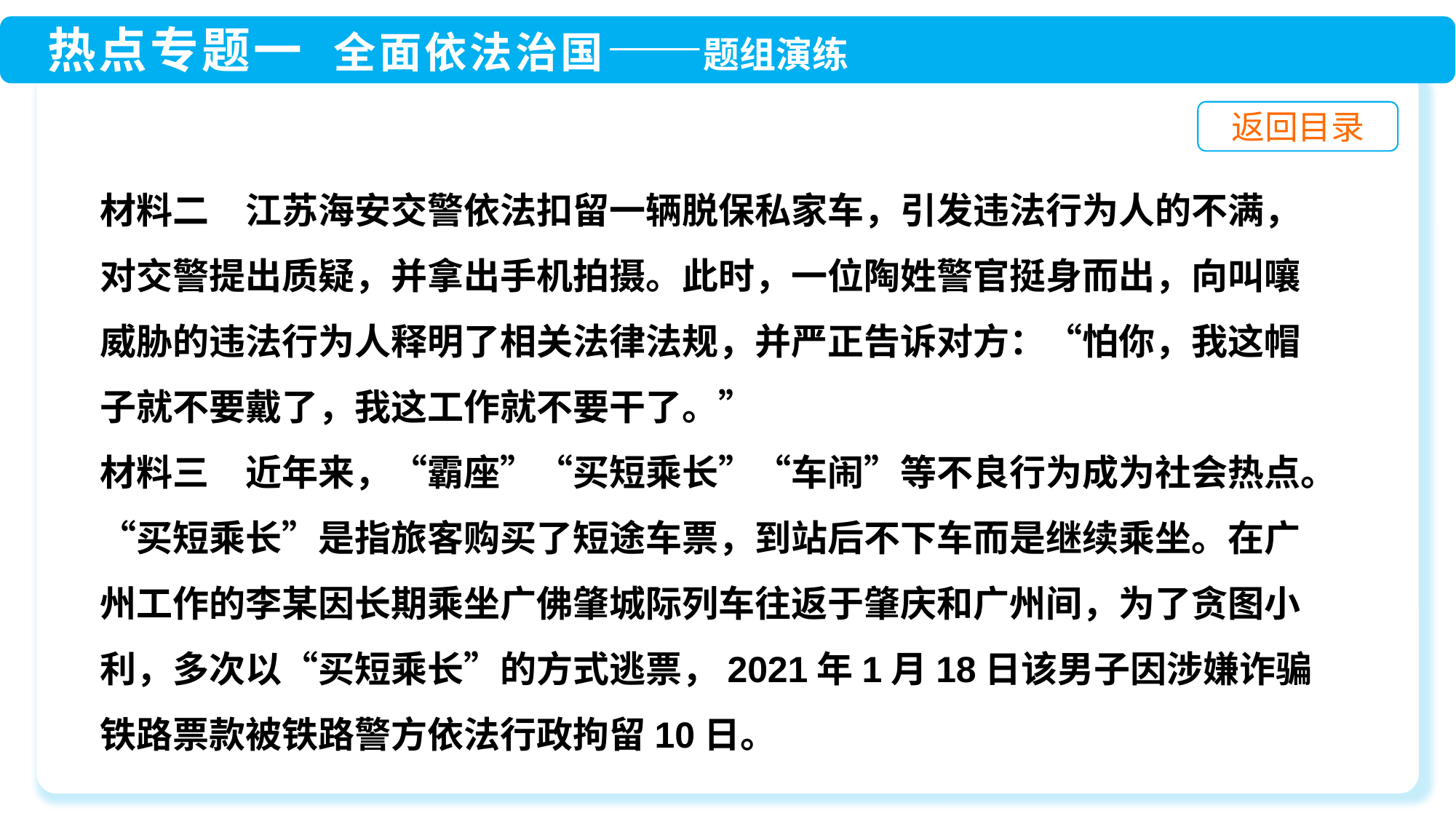

材料二　江苏海安交警依法扣留一辆脱保私家车，引发违法行为人的不满，对交警提出质疑，并拿出手机拍摄。此时，一位陶姓警官挺身而出，向叫嚷威胁的违法行为人释明了相关法律法规，并严正告诉对方：“怕你，我这帽子就不要戴了，我这工作就不要干了。”
材料三　近年来，“霸座”“买短乘长”“车闹”等不良行为成为社会热点。“买短乘长”是指旅客购买了短途车票，到站后不下车而是继续乘坐。在广州工作的李某因长期乘坐广佛肇城际列车往返于肇庆和广州间，为了贪图小利，多次以“买短乘长”的方式逃票，2021年1月18日该男子因涉嫌诈骗铁路票款被铁路警方依法行政拘留10日。